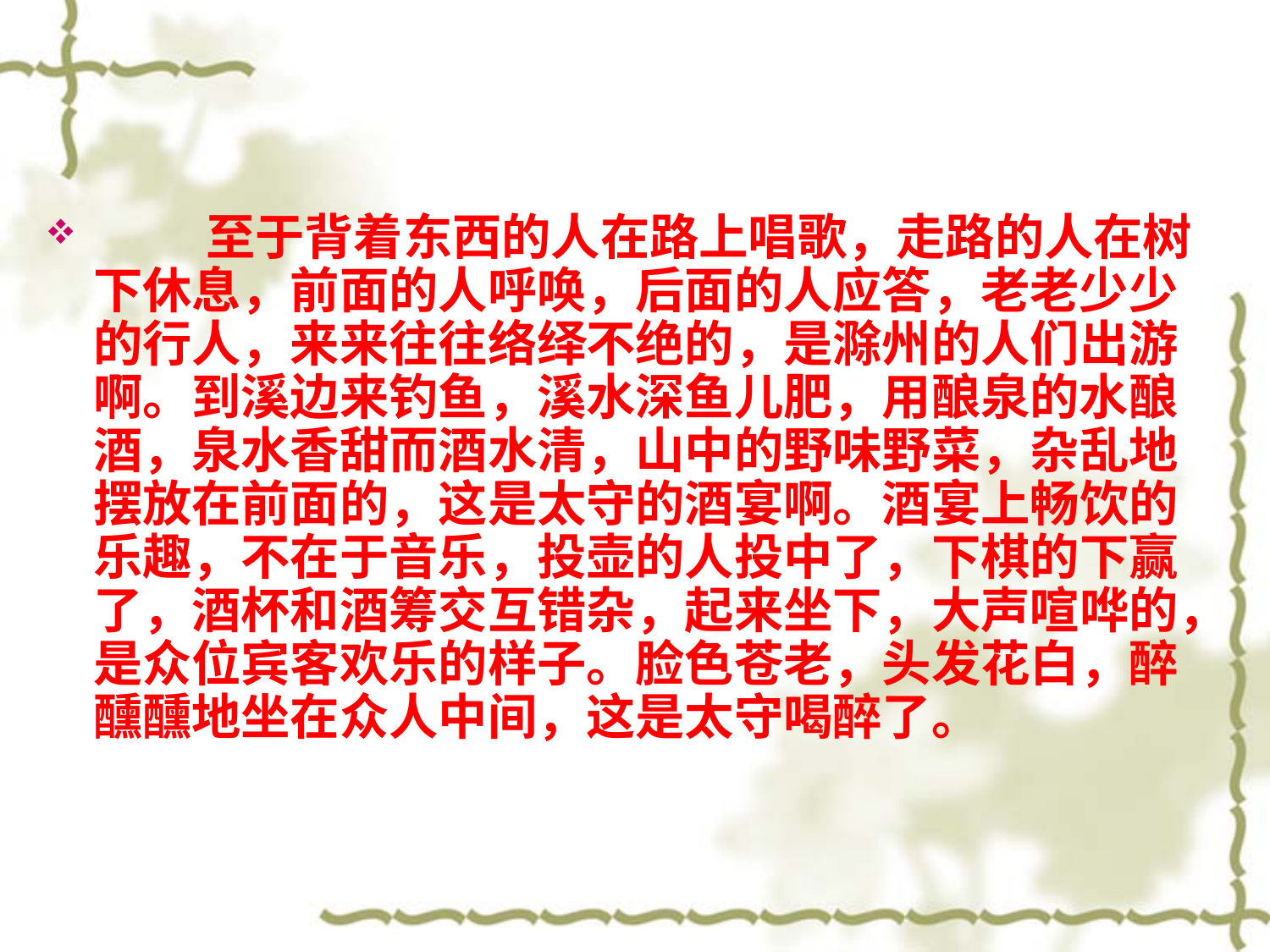

至于背着东西的人在路上唱歌，走路的人在树下休息，前面的人呼唤，后面的人应答，老老少少的行人，来来往往络绎不绝的，是滁州的人们出游啊。到溪边来钓鱼，溪水深鱼儿肥，用酿泉的水酿酒，泉水香甜而酒水清，山中的野味野菜，杂乱地摆放在前面的，这是太守的酒宴啊。酒宴上畅饮的乐趣，不在于音乐，投壶的人投中了，下棋的下赢了，酒杯和酒筹交互错杂，起来坐下，大声喧哗的，是众位宾客欢乐的样子。脸色苍老，头发花白，醉醺醺地坐在众人中间，这是太守喝醉了。